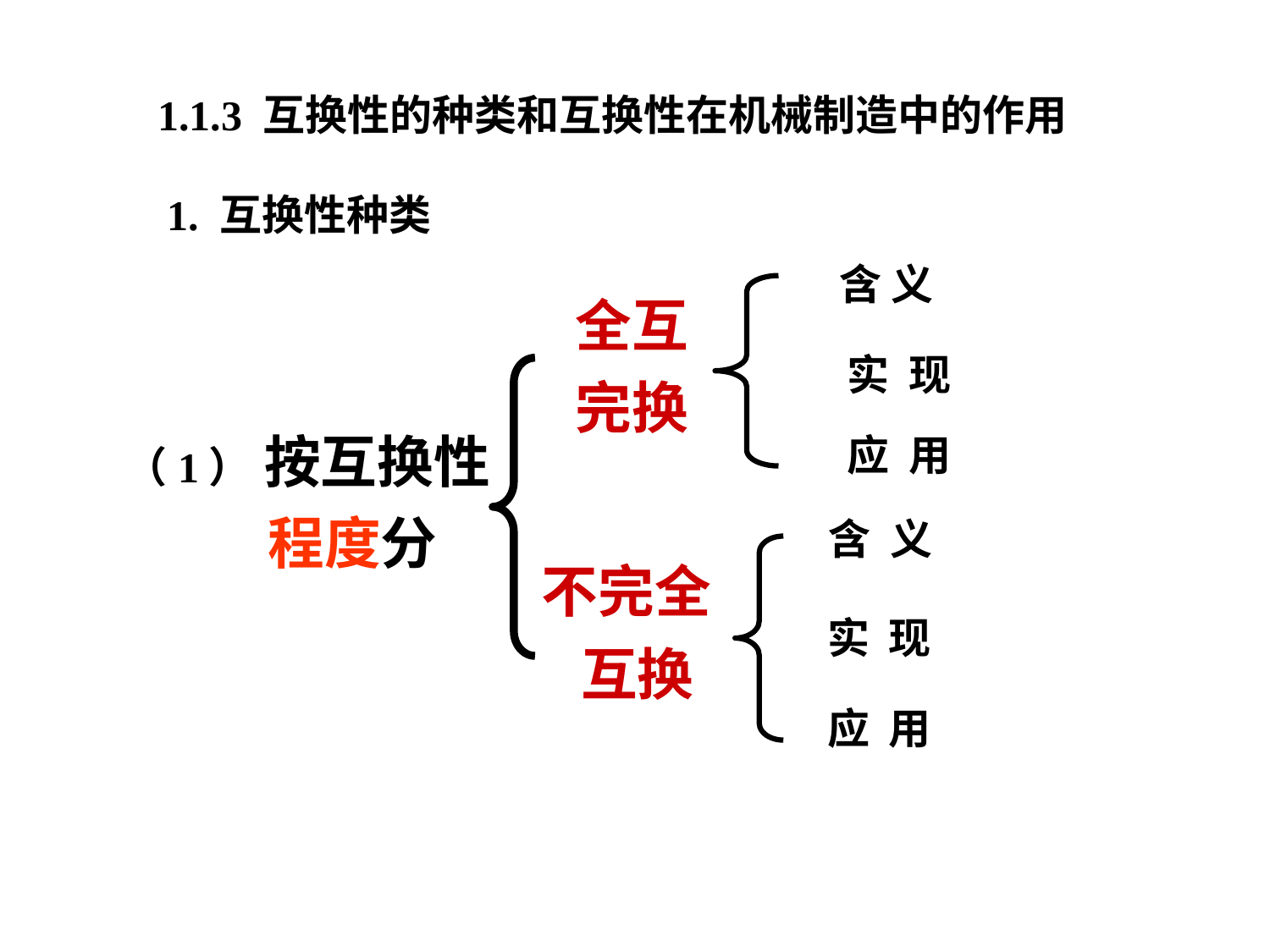

16
1.1.3 互换性的种类和互换性在机械制造中的作用
1. 互换性种类
含 义

 全互
 完换
 实  现

（1） 按互换性
          程度分
 应  用
含  义

不完全
  互换
实  现
应  用